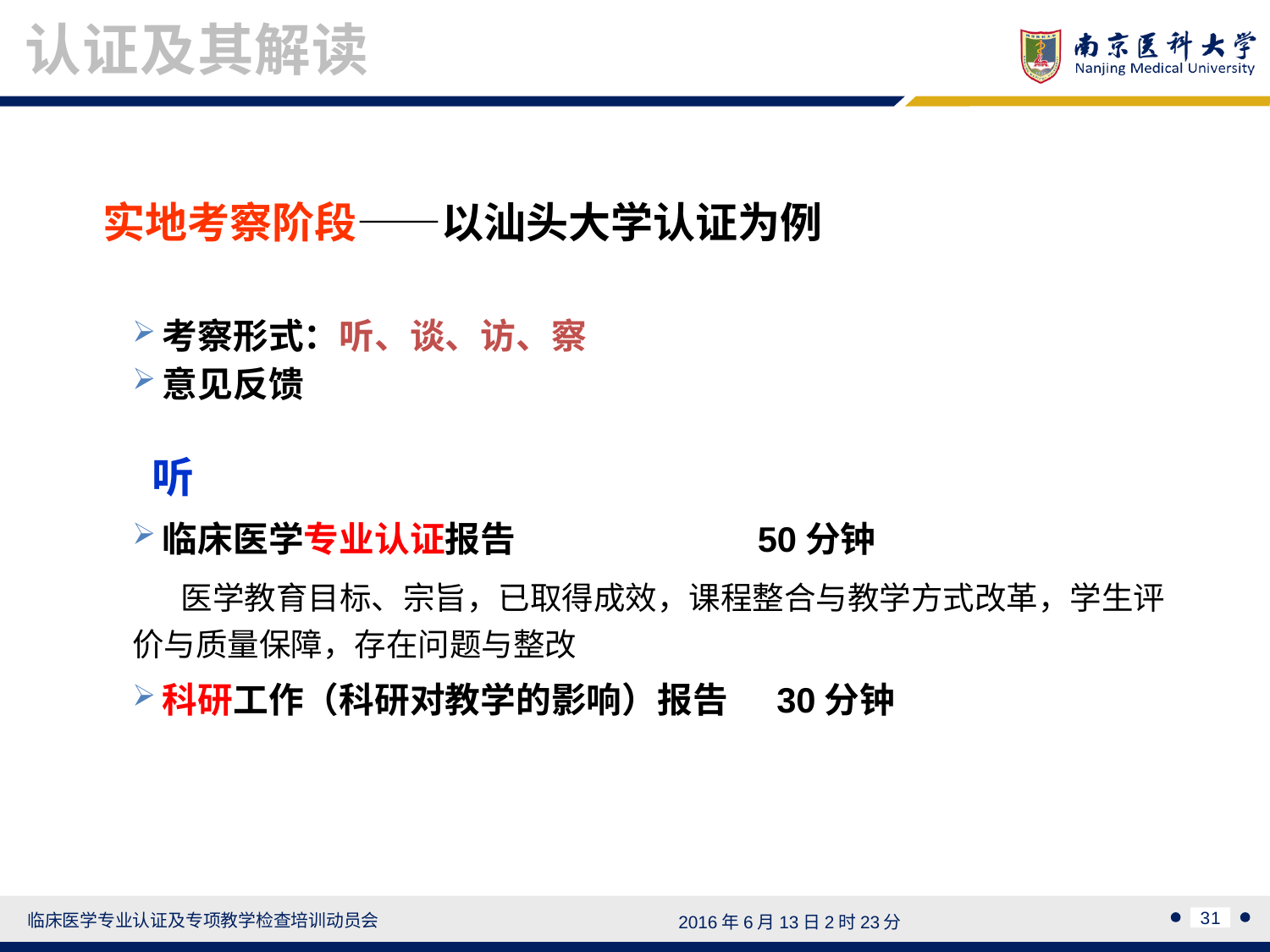

认证及其解读
实地考察阶段——以汕头大学认证为例
考察形式：听、谈、访、察
意见反馈

 听
临床医学专业认证报告                             50分钟
     医学教育目标、宗旨，已取得成效，课程整合与教学方式改革，学生评价与质量保障，存在问题与整改
科研工作（科研对教学的影响）报告     30分钟